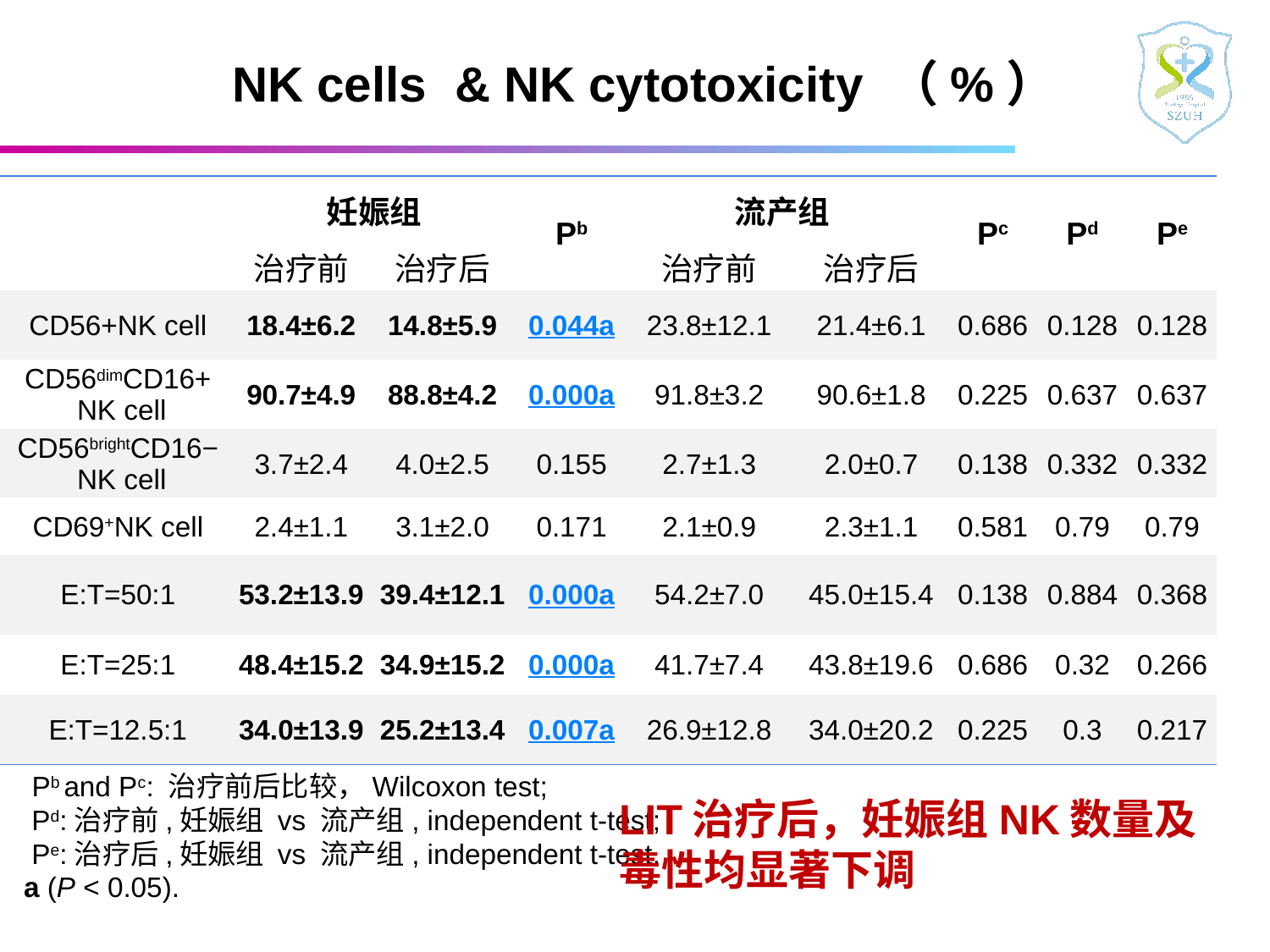

NK cells  & NK cytotoxicity （%）
|  | 妊娠组 |  | Pb | 流产组 |  | Pc | Pd | Pe |
| --- | --- | --- | --- | --- | --- | --- | --- | --- |
|  | 治疗前 | 治疗后 |  | 治疗前 | 治疗后 |  |  |  |
| CD56+NK cell | 18.4±6.2 | 14.8±5.9 | 0.044a | 23.8±12.1 | 21.4±6.1 | 0.686 | 0.128 | 0.128 |
| CD56dimCD16+ NK cell | 90.7±4.9 | 88.8±4.2 | 0.000a | 91.8±3.2 | 90.6±1.8 | 0.225 | 0.637 | 0.637 |
| CD56brightCD16− NK cell | 3.7±2.4 | 4.0±2.5 | 0.155 | 2.7±1.3 | 2.0±0.7 | 0.138 | 0.332 | 0.332 |
| CD69+NK cell | 2.4±1.1 | 3.1±2.0 | 0.171 | 2.1±0.9 | 2.3±1.1 | 0.581 | 0.79 | 0.79 |
| E:T=50:1 | 53.2±13.9 | 39.4±12.1 | 0.000a | 54.2±7.0 | 45.0±15.4 | 0.138 | 0.884 | 0.368 |
| E:T=25:1 | 48.4±15.2 | 34.9±15.2 | 0.000a | 41.7±7.4 | 43.8±19.6 | 0.686 | 0.32 | 0.266 |
| E:T=12.5:1 | 34.0±13.9 | 25.2±13.4 | 0.007a | 26.9±12.8 | 34.0±20.2 | 0.225 | 0.3 | 0.217 |
 Pb and Pc: 治疗前后比较，Wilcoxon test;
 Pd:治疗前,妊娠组 vs 流产组, independent t-test;
 Pe:治疗后,妊娠组 vs 流产组, independent t-test.
a (P < 0.05).
LIT治疗后，妊娠组NK数量及毒性均显著下调
54